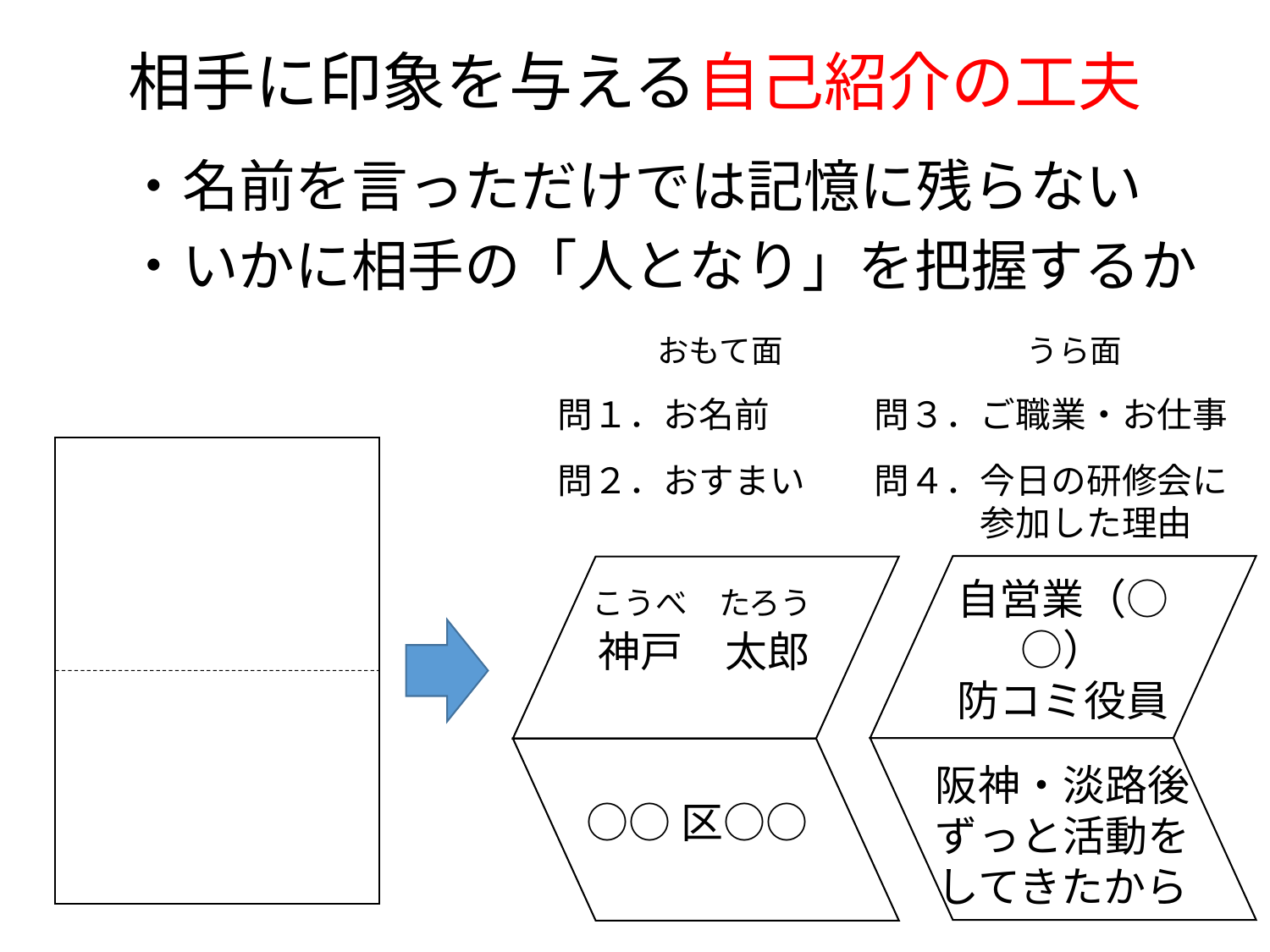

相手に印象を与える自己紹介の工夫
・名前を言っただけでは記憶に残らない
・いかに相手の「人となり」を把握するか
おもて面
うら面
問１．お名前
問３．ご職業・お仕事

問２．おすまい
問４．今日の研修会に
　　　参加した理由

自営業（○○）
防コミ役員
こうべ　たろう
神戸　太郎

阪神・淡路後
ずっと活動を
してきたから
○○区○○